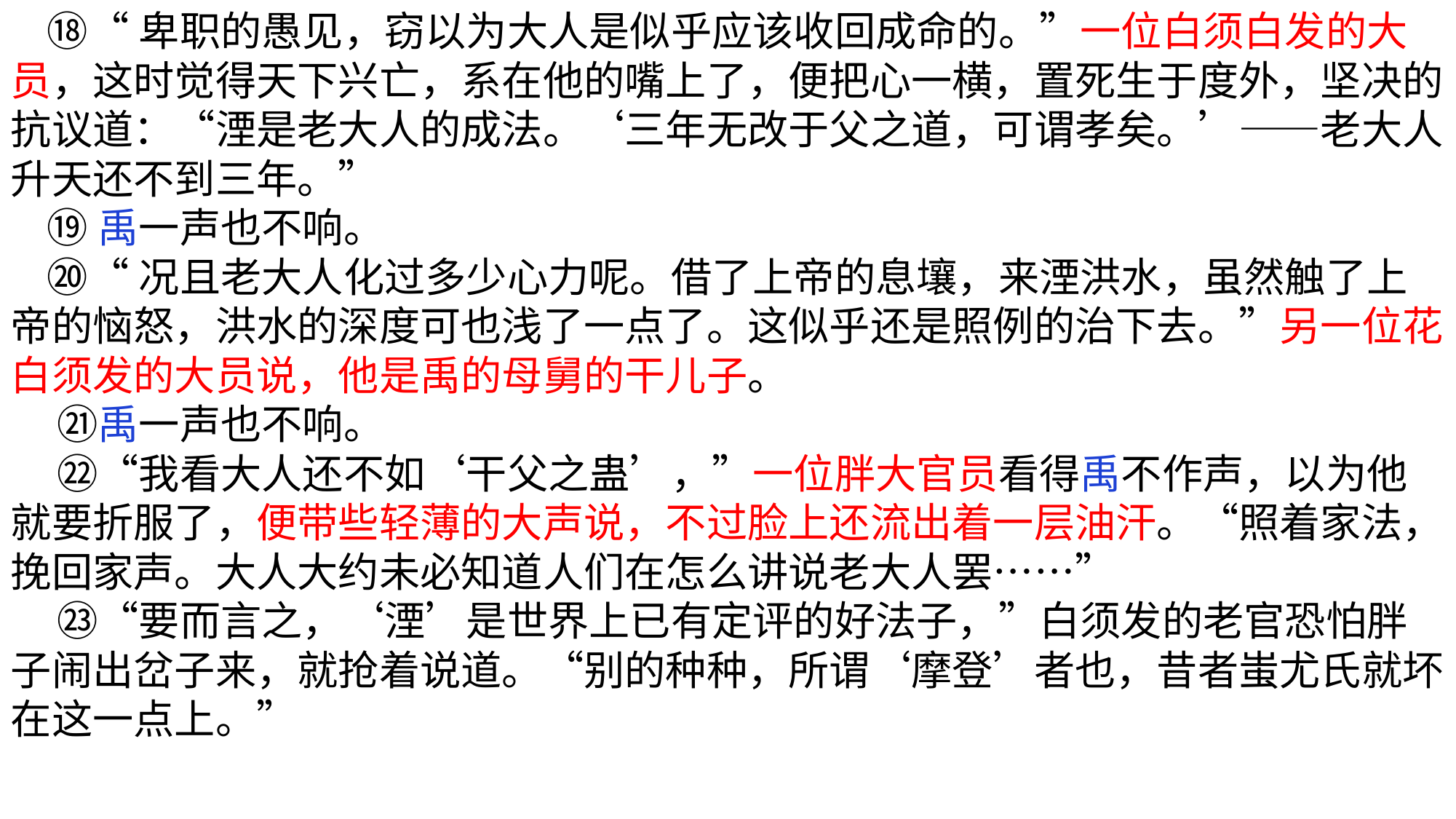

⑱“卑职的愚见，窃以为大人是似乎应该收回成命的。”一位白须白发的大员，这时觉得天下兴亡，系在他的嘴上了，便把心一横，置死生于度外，坚决的抗议道：“湮是老大人的成法。‘三年无改于父之道，可谓孝矣。’——老大人升天还不到三年。”
    ⑲禹一声也不响。
    ⑳“况且老大人化过多少心力呢。借了上帝的息壤，来湮洪水，虽然触了上帝的恼怒，洪水的深度可也浅了一点了。这似乎还是照例的治下去。”另一位花白须发的大员说，他是禹的母舅的干儿子。
    ㉑禹一声也不响。
    ㉒“我看大人还不如‘干父之蛊’，”一位胖大官员看得禹不作声，以为他就要折服了，便带些轻薄的大声说，不过脸上还流出着一层油汗。“照着家法，挽回家声。大人大约未必知道人们在怎么讲说老大人罢……”
    ㉓“要而言之，‘湮’是世界上已有定评的好法子，”白须发的老官恐怕胖子闹出岔子来，就抢着说道。“别的种种，所谓‘摩登’者也，昔者蚩尤氏就坏在这一点上。”